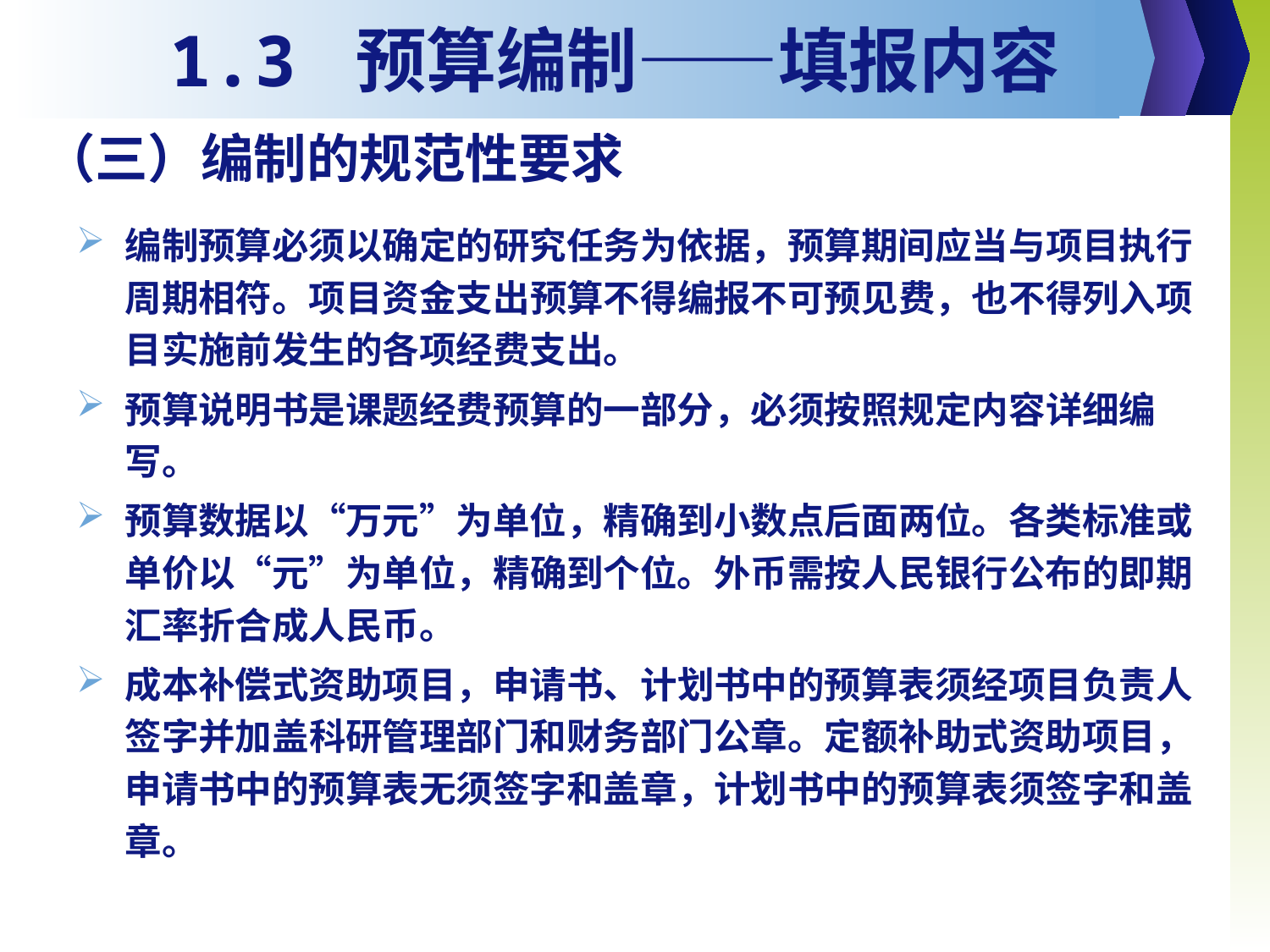

# 1.3 预算编制——填报内容
（三）编制的规范性要求

编制预算必须以确定的研究任务为依据，预算期间应当与项目执行周期相符。项目资金支出预算不得编报不可预见费，也不得列入项目实施前发生的各项经费支出。
预算说明书是课题经费预算的一部分，必须按照规定内容详细编写。
预算数据以“万元”为单位，精确到小数点后面两位。各类标准或单价以“元”为单位，精确到个位。外币需按人民银行公布的即期汇率折合成人民币。
成本补偿式资助项目，申请书、计划书中的预算表须经项目负责人签字并加盖科研管理部门和财务部门公章。定额补助式资助项目，申请书中的预算表无须签字和盖章，计划书中的预算表须签字和盖章。